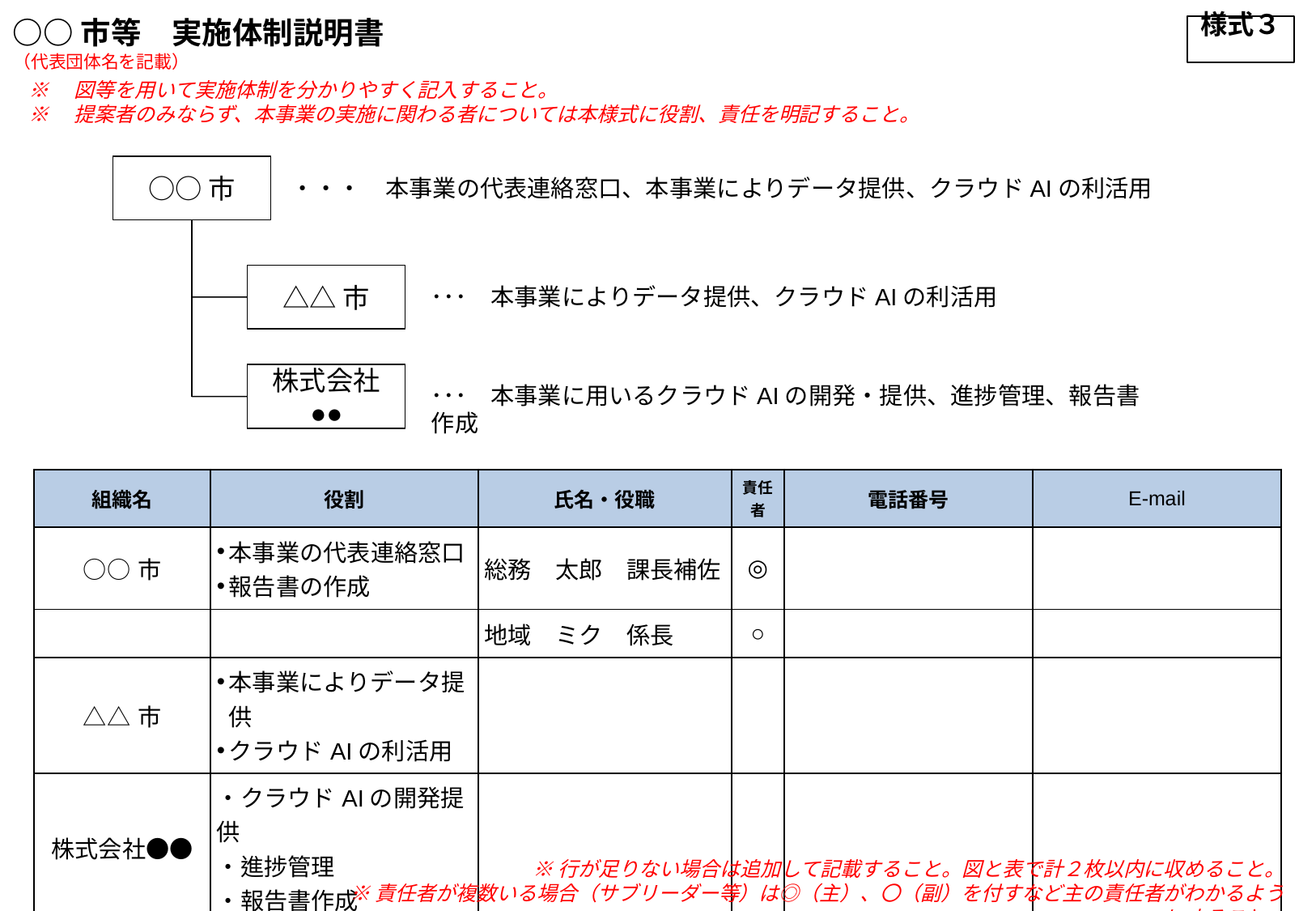

○○市等　実施体制説明書
様式３
（代表団体名を記載）
※　図等を用いて実施体制を分かりやすく記入すること。
※　提案者のみならず、本事業の実施に関わる者については本様式に役割、責任を明記すること。
○○市
・・・　本事業の代表連絡窓口、本事業によりデータ提供、クラウドAIの利活用
△△市
･･･　本事業によりデータ提供、クラウドAIの利活用
株式会社
●●
･･･　本事業に用いるクラウドAIの開発・提供、進捗管理、報告書作成
| 組織名 | 役割 | 氏名・役職 | 責任者 | 電話番号 | E-mail |
| --- | --- | --- | --- | --- | --- |
| ○○市 | 本事業の代表連絡窓口 報告書の作成 | 総務　太郎　課長補佐 | ◎ |  |  |
|  |  | 地域　ミク　係長 | ○ |  |  |
| △△市 | 本事業によりデータ提供 クラウドAIの利活用 |  |  |  |  |
| 株式会社●● | ・クラウドAIの開発提供 ・進捗管理 ・報告書作成 |  |  |  |  |
※行が足りない場合は追加して記載すること。図と表で計２枚以内に収めること。
※責任者が複数いる場合（サブリーダー等）は◎（主）、〇（副）を付すなど主の責任者がわかるようにすること。